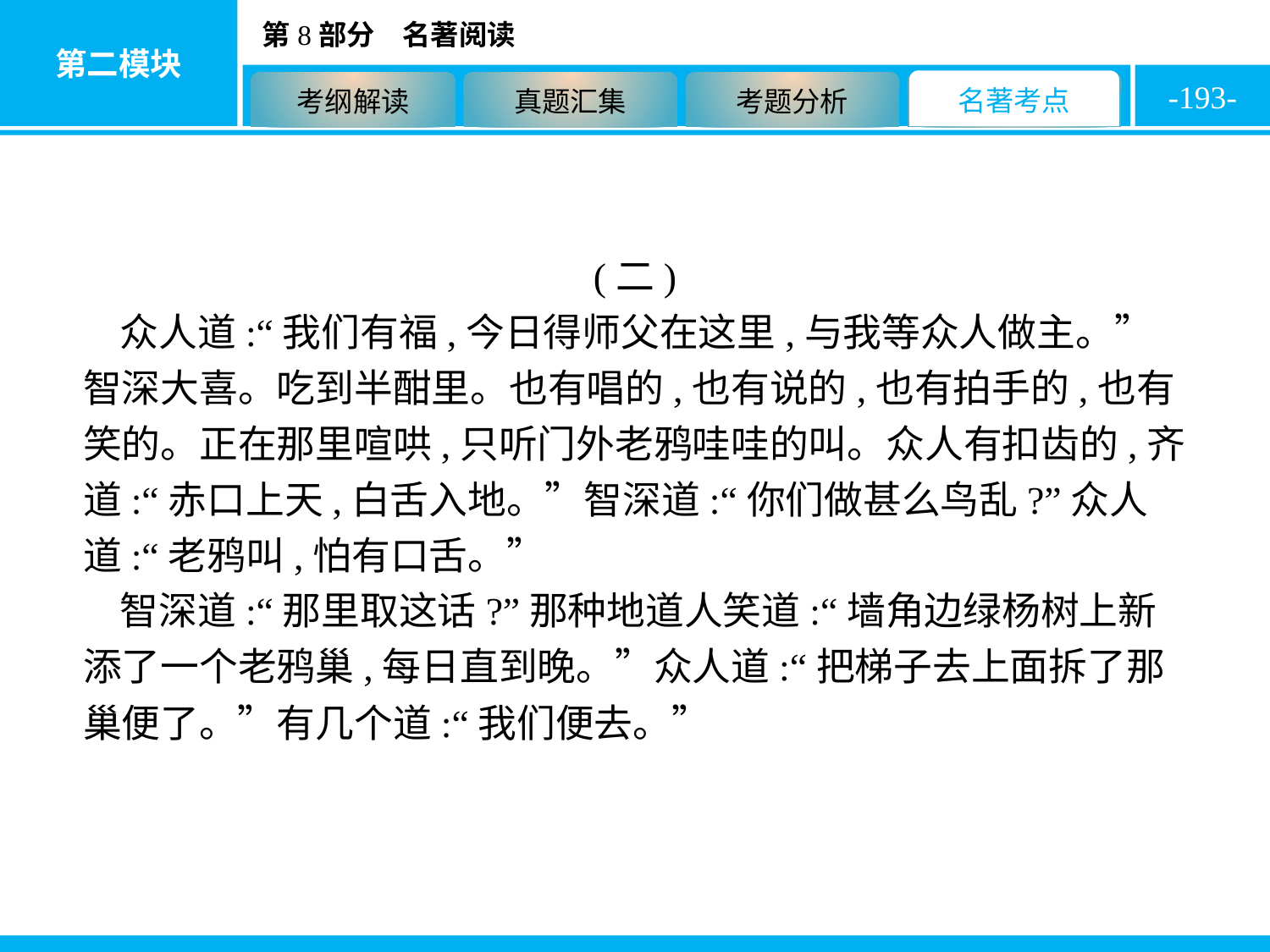

-193-
(二)
众人道:“我们有福,今日得师父在这里,与我等众人做主。”智深大喜。吃到半酣里。也有唱的,也有说的,也有拍手的,也有笑的。正在那里喧哄,只听门外老鸦哇哇的叫。众人有扣齿的,齐道:“赤口上天,白舌入地。”智深道:“你们做甚么鸟乱?”众人道:“老鸦叫,怕有口舌。”
智深道:“那里取这话?”那种地道人笑道:“墙角边绿杨树上新添了一个老鸦巢,每日直到晚。”众人道:“把梯子去上面拆了那巢便了。”有几个道:“我们便去。”